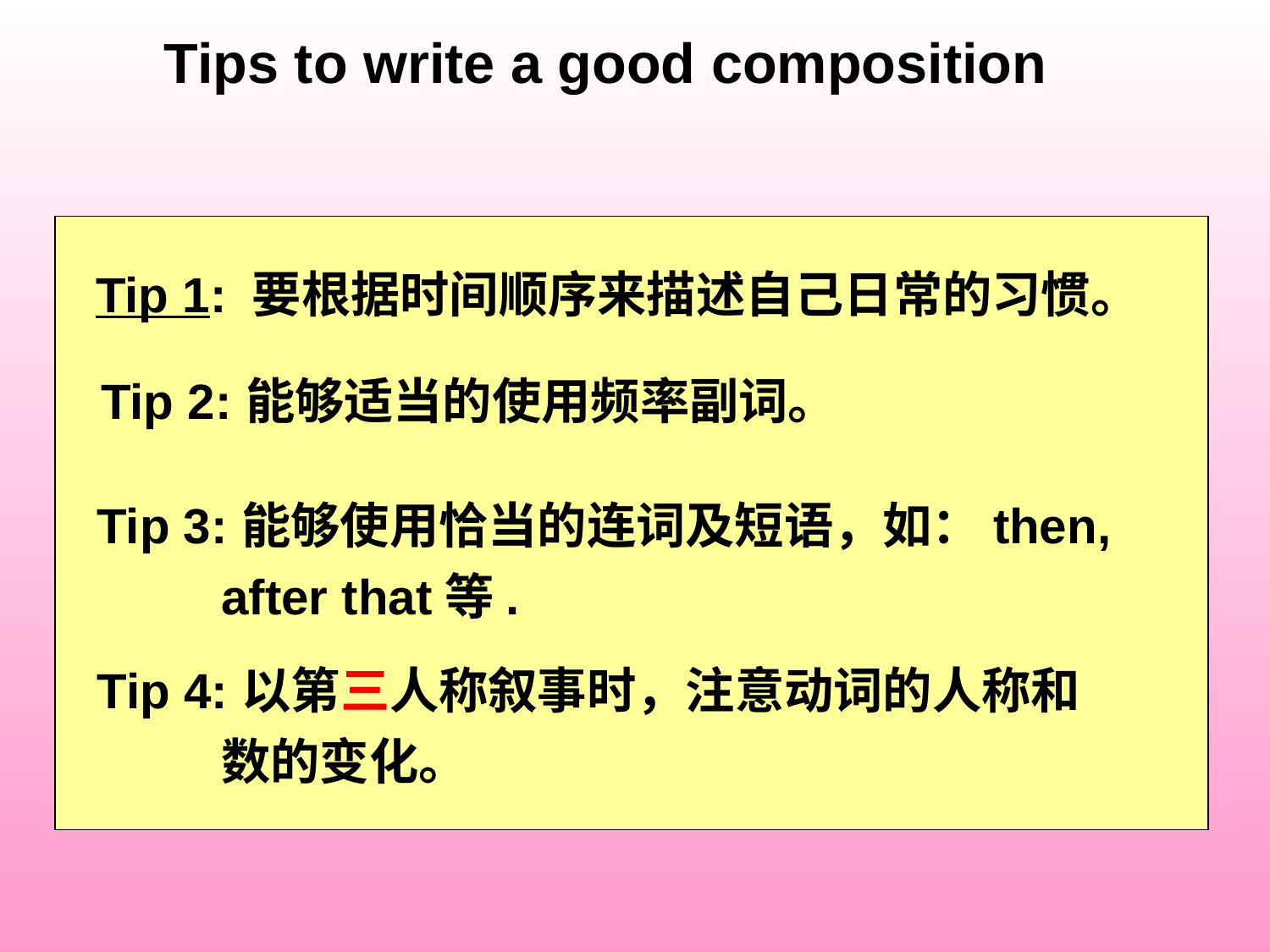

Tips to write a good composition

Tip 1: 要根据时间顺序来描述自己日常的习惯。

Tip 2: 能够适当的使用频率副词。
Tip 3: 能够使用恰当的连词及短语，如：then,
         after that等.
Tip 4: 以第三人称叙事时，注意动词的人称和
          数的变化。